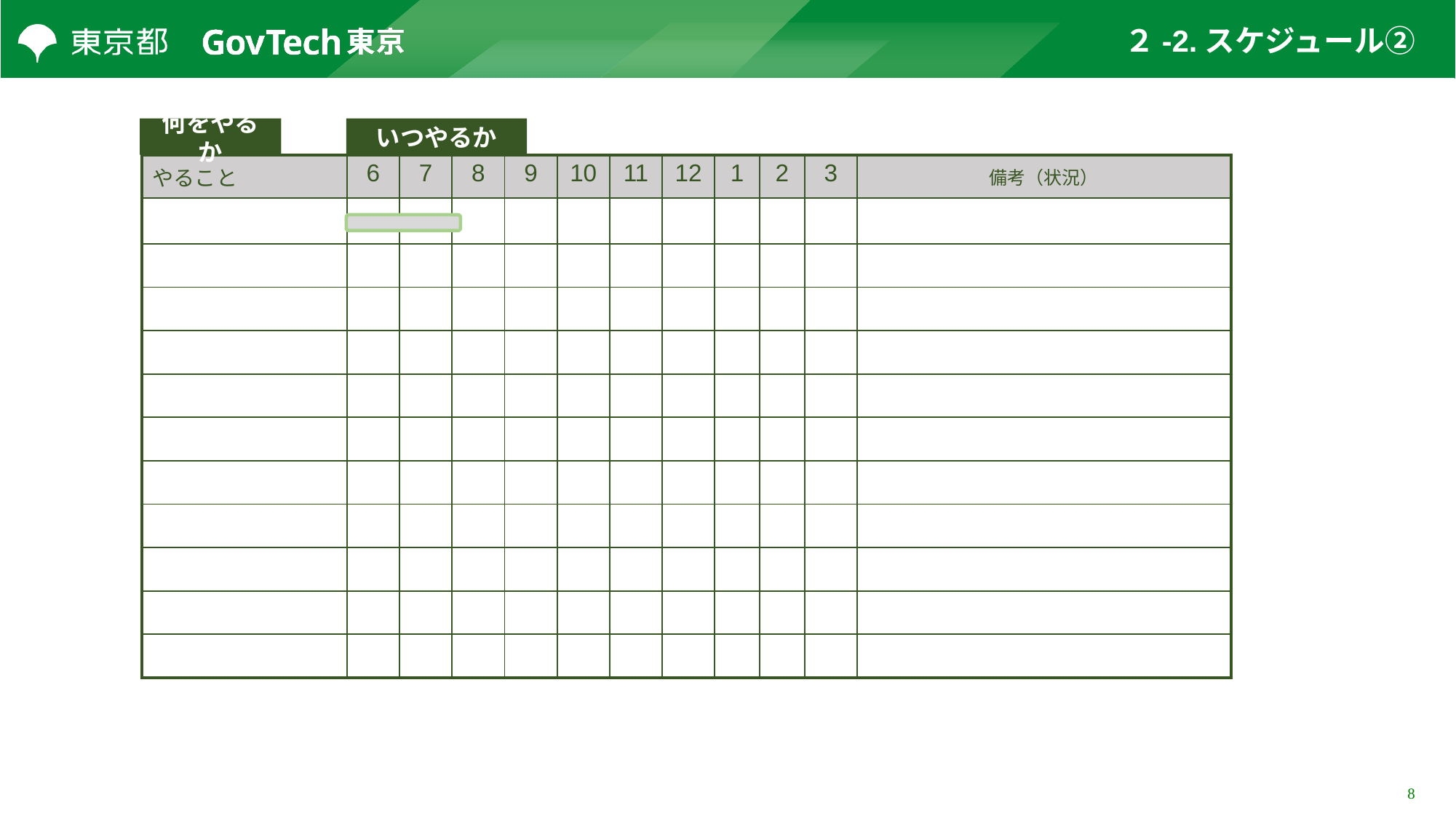

# ２-2.スケジュール②
何をやるか
いつやるか
| やること | 6 | 7 | 8 | 9 | 10 | 11 | 12 | 1 | 2 | 3 | 備考（状況） |
| --- | --- | --- | --- | --- | --- | --- | --- | --- | --- | --- | --- |
|  |  |  |  |  |  |  |  |  |  |  |  |
|  |  |  |  |  |  |  |  |  |  |  |  |
|  |  |  |  |  |  |  |  |  |  |  |  |
|  |  |  |  |  |  |  |  |  |  |  |  |
|  |  |  |  |  |  |  |  |  |  |  |  |
|  |  |  |  |  |  |  |  |  |  |  |  |
|  |  |  |  |  |  |  |  |  |  |  |  |
|  |  |  |  |  |  |  |  |  |  |  |  |
|  |  |  |  |  |  |  |  |  |  |  |  |
|  |  |  |  |  |  |  |  |  |  |  |  |
|  |  |  |  |  |  |  |  |  |  |  |  |

8